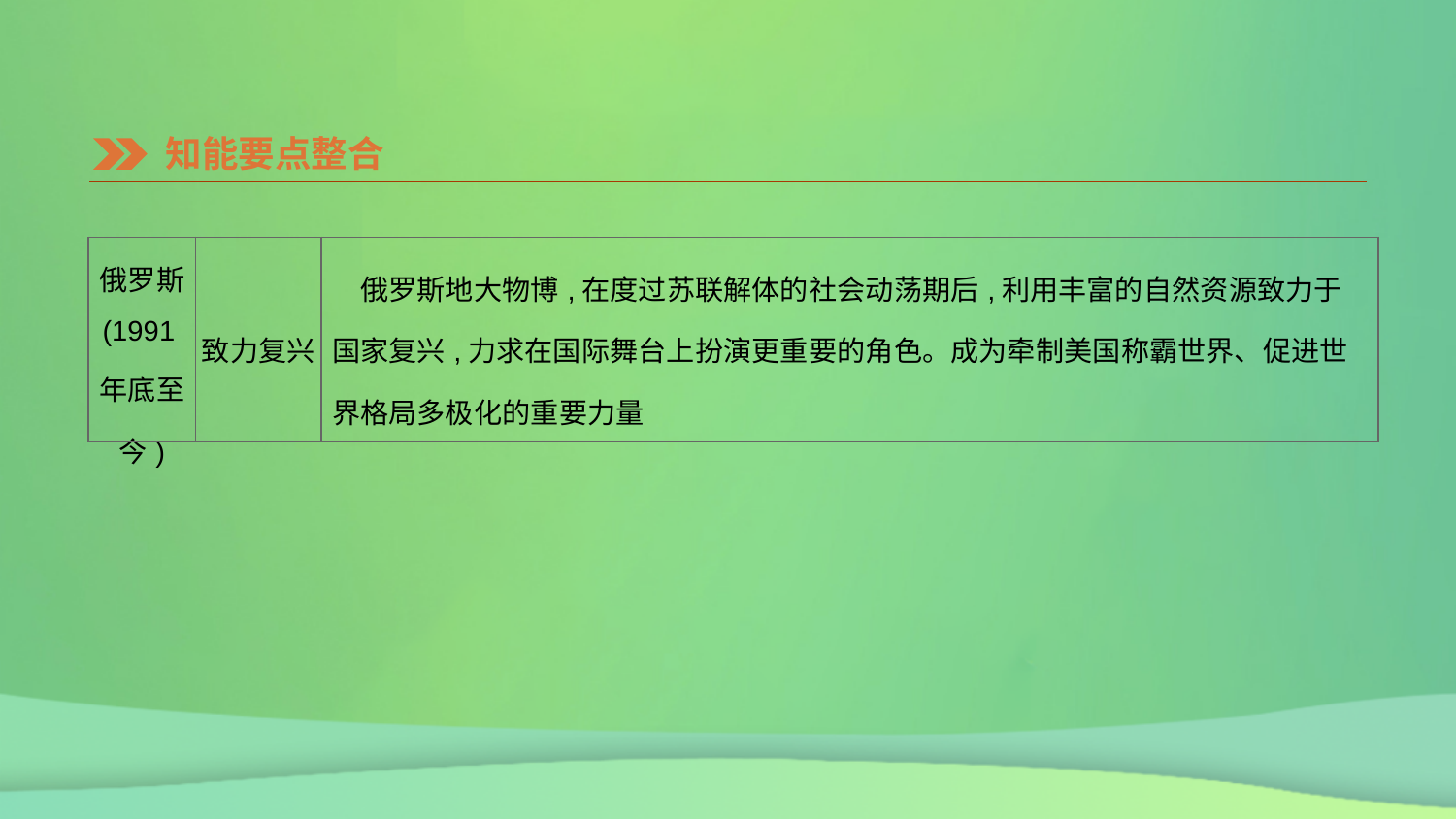

知能要点整合

| 俄罗斯 (1991年底至今) | 致力复兴 | 俄罗斯地大物博,在度过苏联解体的社会动荡期后,利用丰富的自然资源致力于国家复兴,力求在国际舞台上扮演更重要的角色。成为牵制美国称霸世界、促进世界格局多极化的重要力量 |
| --- | --- | --- |